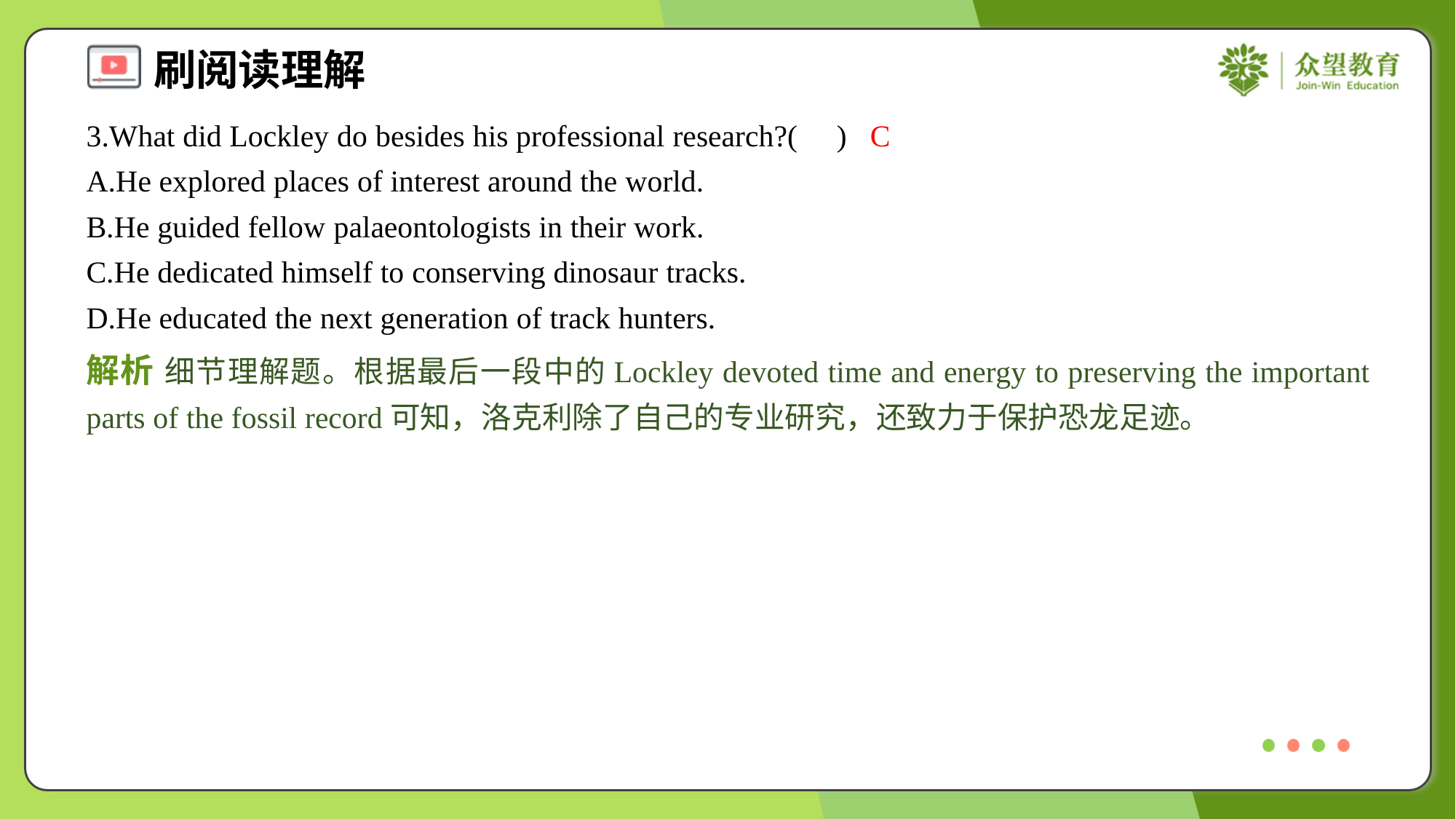

3.What did Lockley do besides his professional research?(     )
C
A.He explored places of interest around the world.
B.He guided fellow palaeontologists in their work.
C.He dedicated himself to conserving dinosaur tracks.
D.He educated the next generation of track hunters.
解析 细节理解题。根据最后一段中的Lockley devoted time and energy to preserving the important parts of the fossil record可知，洛克利除了自己的专业研究，还致力于保护恐龙足迹。